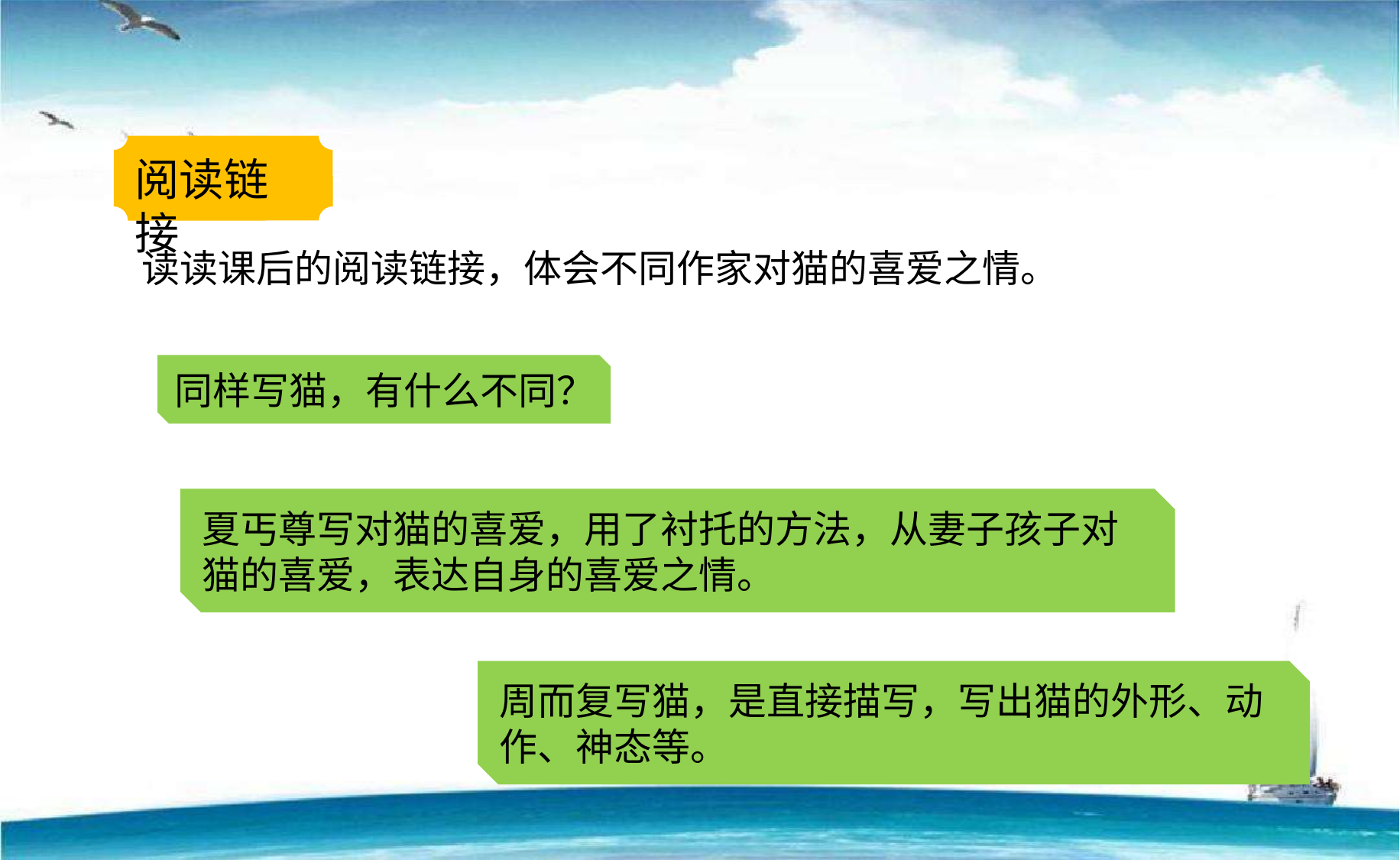

阅读链接
读读课后的阅读链接，体会不同作家对猫的喜爱之情。
同样写猫，有什么不同？
夏丐尊写对猫的喜爱，用了衬托的方法，从妻子孩子对猫的喜爱，表达自身的喜爱之情。
周而复写猫，是直接描写，写出猫的外形、动作、神态等。